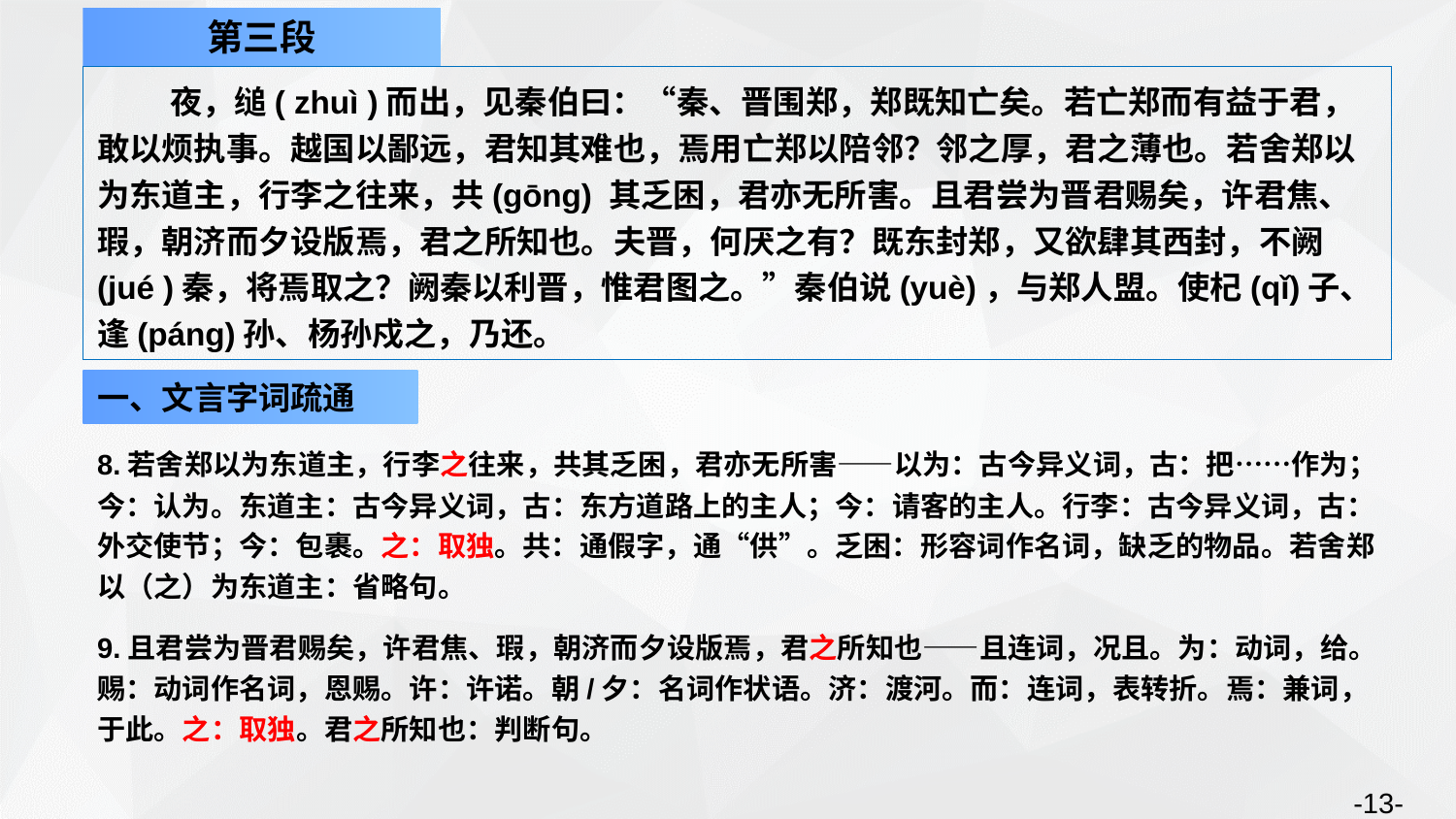

第三段
夜，缒( zhuì )而出，见秦伯曰：“秦、晋围郑，郑既知亡矣。若亡郑而有益于君，敢以烦执事。越国以鄙远，君知其难也，焉用亡郑以陪邻？邻之厚，君之薄也。若舍郑以为东道主，行李之往来，共(gōng) 其乏困，君亦无所害。且君尝为晋君赐矣，许君焦、瑕，朝济而夕设版焉，君之所知也。夫晋，何厌之有？既东封郑，又欲肆其西封，不阙(jué )秦，将焉取之？阙秦以利晋，惟君图之。”秦伯说(yuè)，与郑人盟。使杞(qǐ)子、逢(páng)孙、杨孙戍之，乃还。
一、文言字词疏通
8.若舍郑以为东道主，行李之往来，共其乏困，君亦无所害——以为：古今异义词，古：把……作为；今：认为。东道主：古今异义词，古：东方道路上的主人；今：请客的主人。行李：古今异义词，古：外交使节；今：包裹。之：取独。共：通假字，通“供”。乏困：形容词作名词，缺乏的物品。若舍郑以（之）为东道主：省略句。
9.且君尝为晋君赐矣，许君焦、瑕，朝济而夕设版焉，君之所知也——且连词，况且。为：动词，给。赐：动词作名词，恩赐。许：许诺。朝/夕：名词作状语。济：渡河。而：连词，表转折。焉：兼词，于此。之：取独。君之所知也：判断句。
-13-